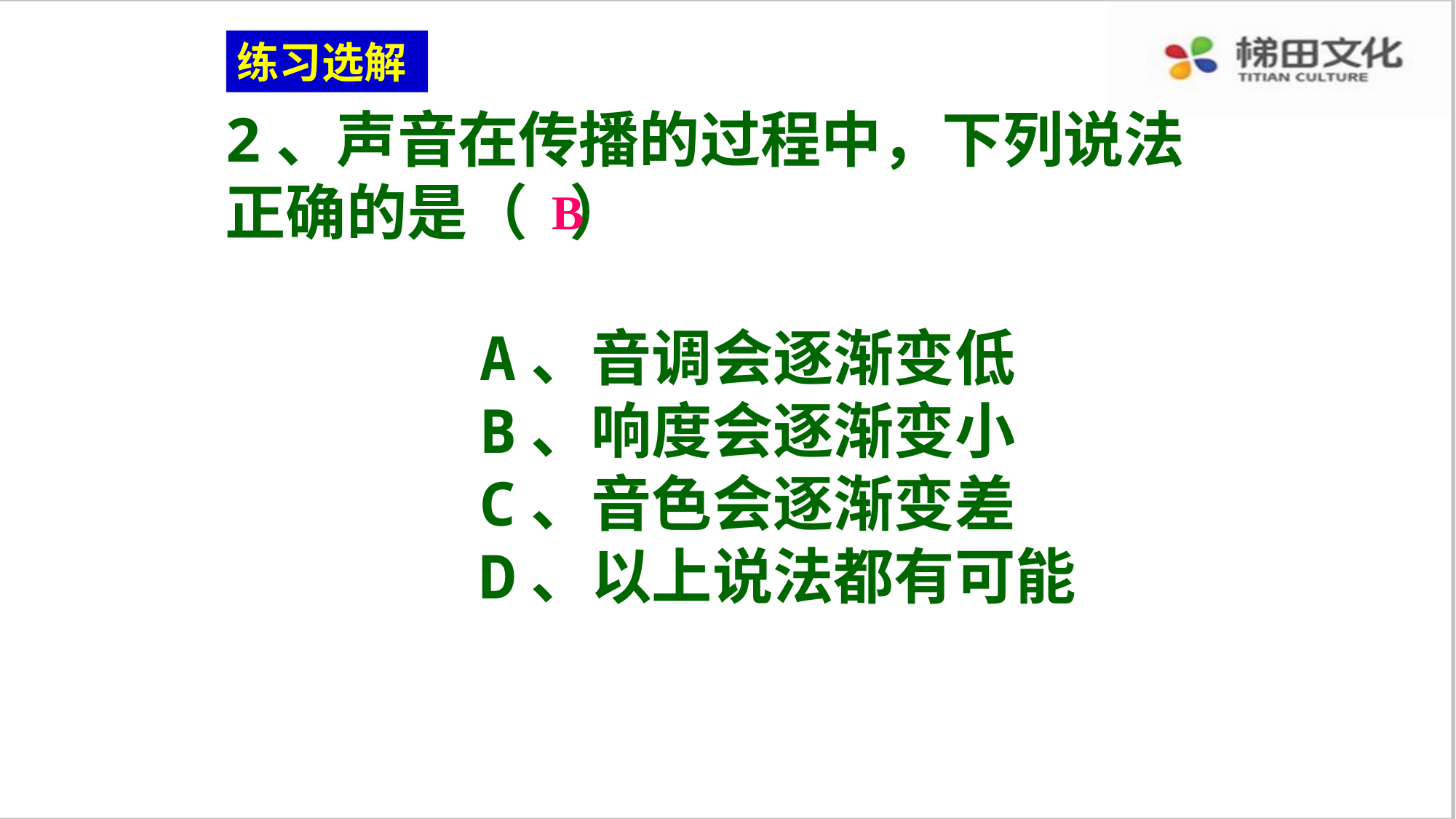

练习选解
2、声音在传播的过程中，下列说法
正确的是（   ）

       A、音调会逐渐变低
       B、响度会逐渐变小
       C、音色会逐渐变差
       D、以上说法都有可能
B